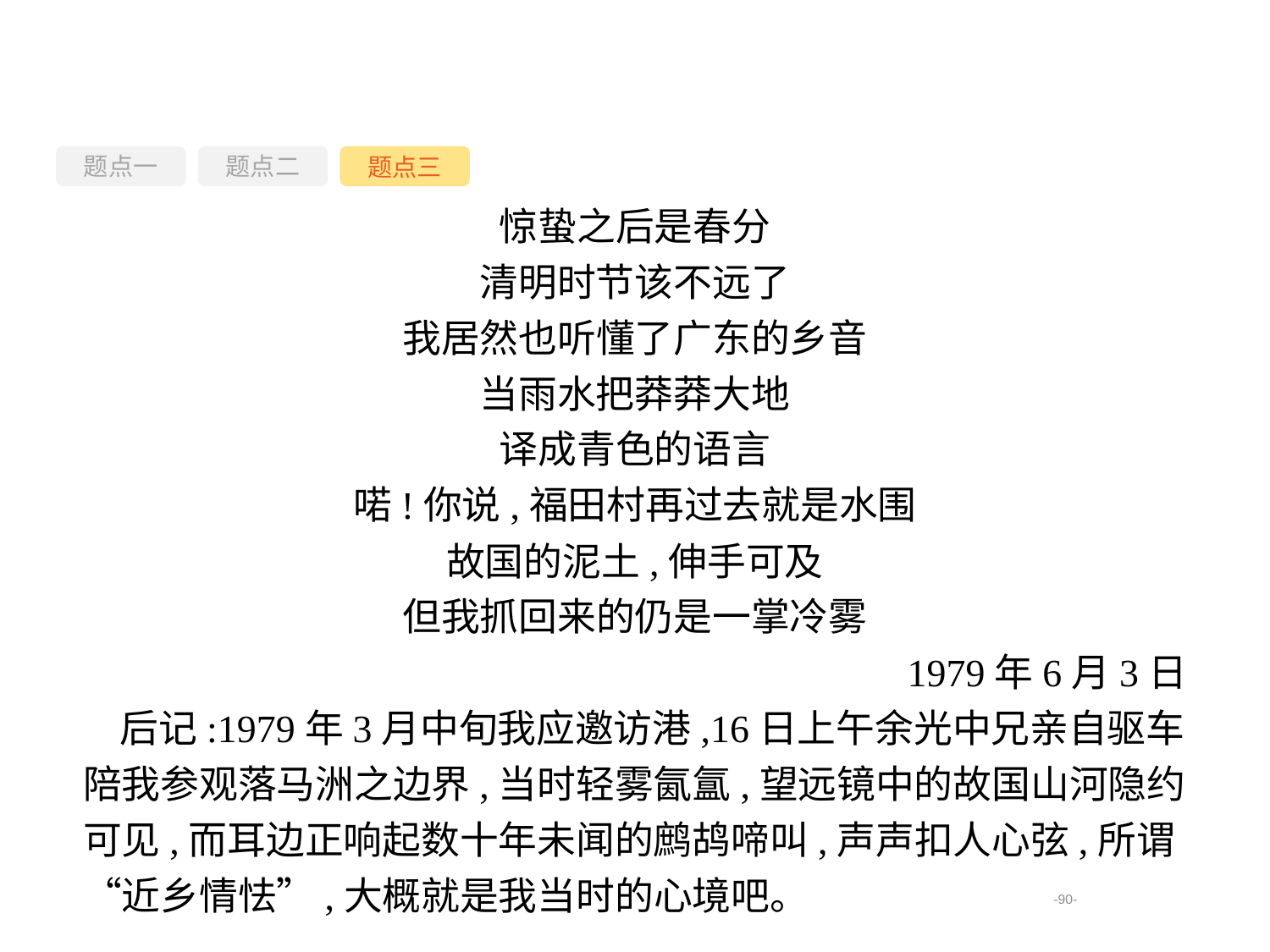

题点一
题点三
题点二
惊蛰之后是春分
清明时节该不远了
我居然也听懂了广东的乡音
当雨水把莽莽大地
译成青色的语言
喏!你说,福田村再过去就是水围
故国的泥土,伸手可及
但我抓回来的仍是一掌冷雾
1979年6月3日
后记:1979年3月中旬我应邀访港,16日上午余光中兄亲自驱车陪我参观落马洲之边界,当时轻雾氤氲,望远镜中的故国山河隐约可见,而耳边正响起数十年未闻的鹧鸪啼叫,声声扣人心弦,所谓“近乡情怯”,大概就是我当时的心境吧。
-90-